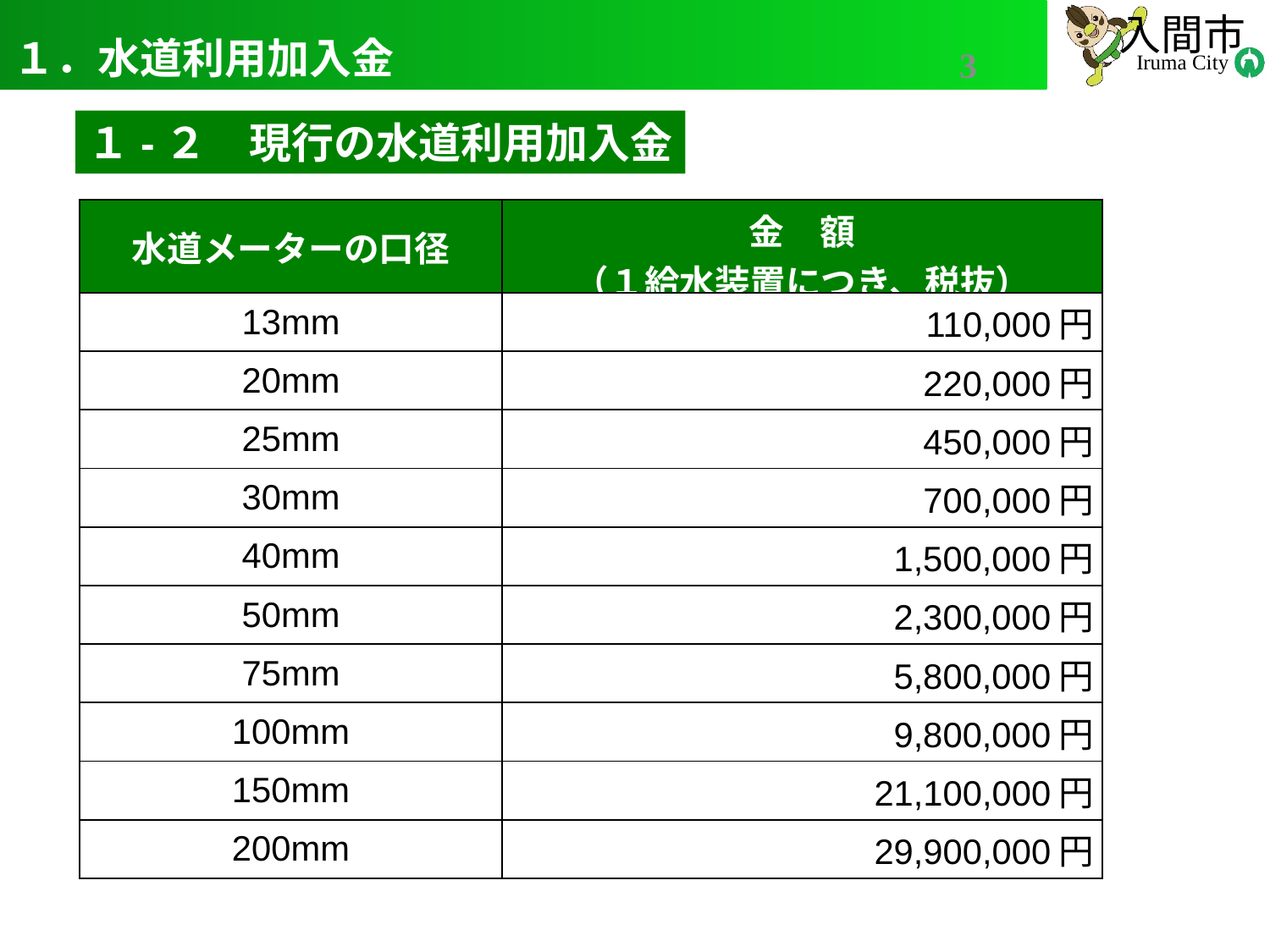

# １．水道利用加入金
3
１-２　現行の水道利用加入金
| 水道メーターの口径 | 金　額 （１給水装置につき、税抜） |
| --- | --- |
| 13mm | 110,000円 |
| 20mm | 220,000円 |
| 25mm | 450,000円 |
| 30mm | 700,000円 |
| 40mm | 1,500,000円 |
| 50mm | 2,300,000円 |
| 75mm | 5,800,000円 |
| 100mm | 9,800,000円 |
| 150mm | 21,100,000円 |
| 200mm | 29,900,000円 |